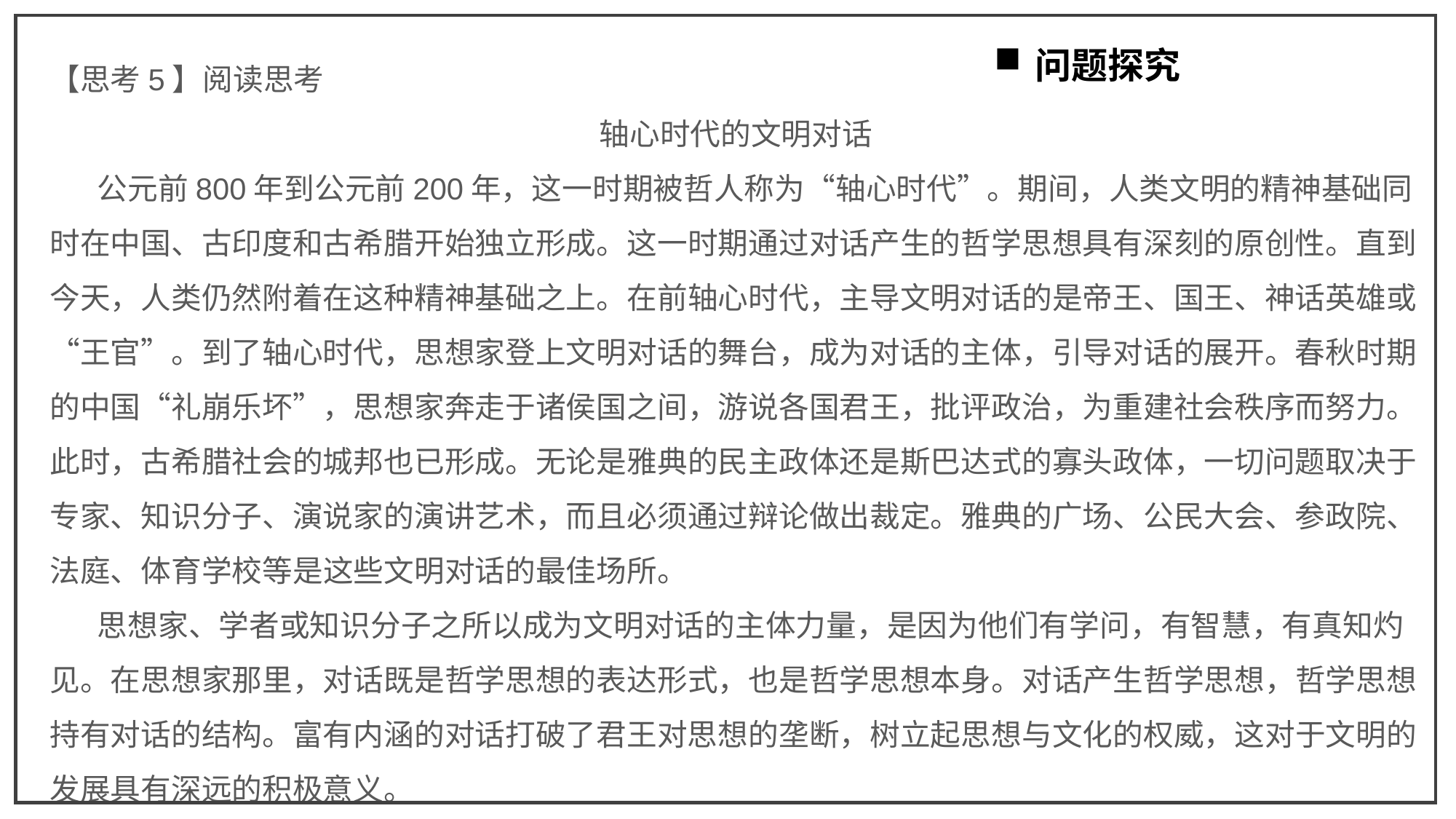

【思考5】阅读思考
轴心时代的文明对话
      公元前800年到公元前200年，这一时期被哲人称为“轴心时代”。期间，人类文明的精神基础同时在中国、古印度和古希腊开始独立形成。这一时期通过对话产生的哲学思想具有深刻的原创性。直到今天，人类仍然附着在这种精神基础之上。在前轴心时代，主导文明对话的是帝王、国王、神话英雄或“王官”。到了轴心时代，思想家登上文明对话的舞台，成为对话的主体，引导对话的展开。春秋时期的中国“礼崩乐坏”，思想家奔走于诸侯国之间，游说各国君王，批评政治，为重建社会秩序而努力。此时，古希腊社会的城邦也已形成。无论是雅典的民主政体还是斯巴达式的寡头政体，一切问题取决于专家、知识分子、演说家的演讲艺术，而且必须通过辩论做出裁定。雅典的广场、公民大会、参政院、法庭、体育学校等是这些文明对话的最佳场所。
      思想家、学者或知识分子之所以成为文明对话的主体力量，是因为他们有学问，有智慧，有真知灼见。在思想家那里，对话既是哲学思想的表达形式，也是哲学思想本身。对话产生哲学思想，哲学思想持有对话的结构。富有内涵的对话打破了君王对思想的垄断，树立起思想与文化的权威，这对于文明的发展具有深远的积极意义。
问题探究